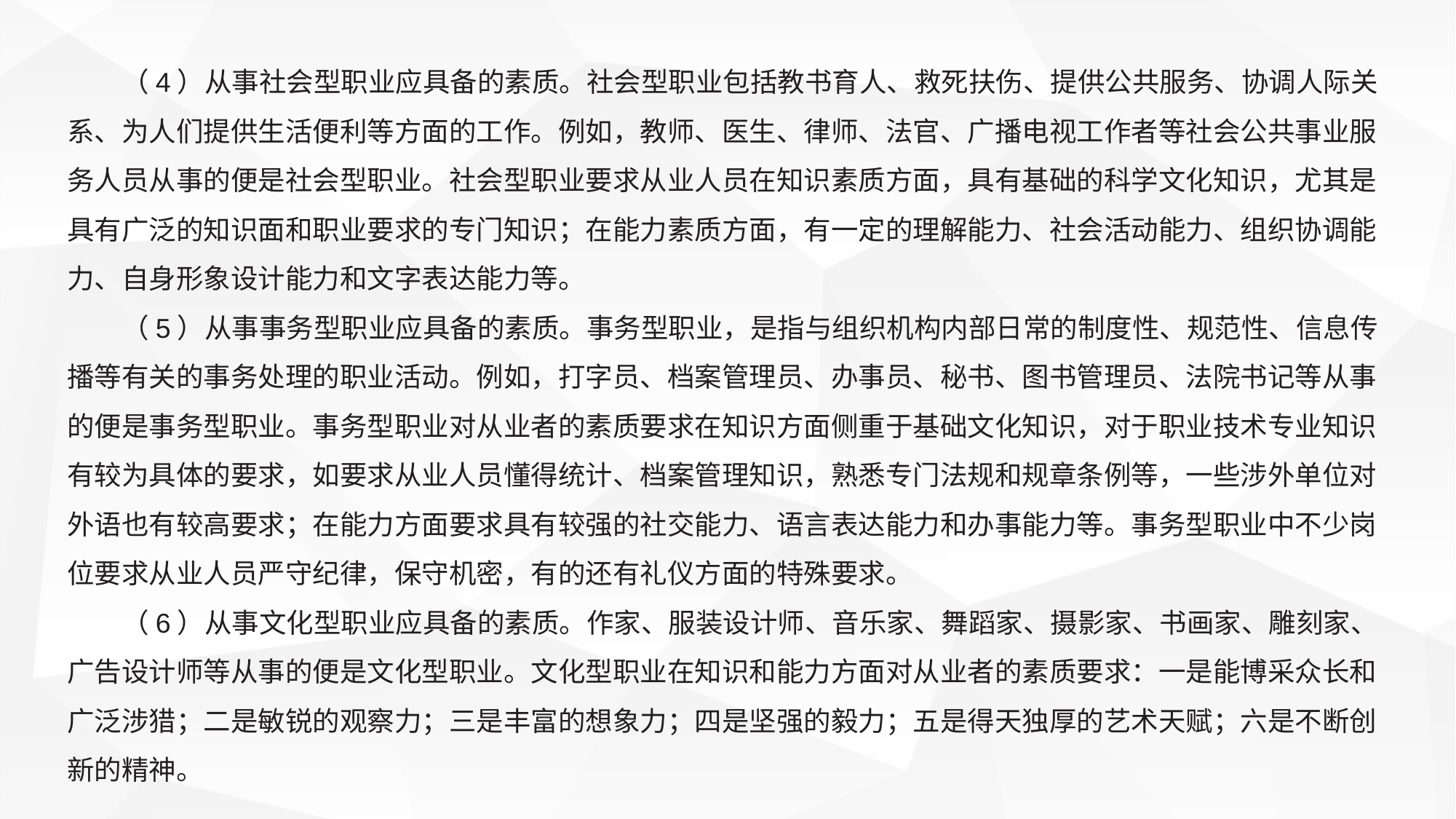

（4）从事社会型职业应具备的素质。社会型职业包括教书育人、救死扶伤、提供公共服务、协调人际关系、为人们提供生活便利等方面的工作。例如，教师、医生、律师、法官、广播电视工作者等社会公共事业服务人员从事的便是社会型职业。社会型职业要求从业人员在知识素质方面，具有基础的科学文化知识，尤其是具有广泛的知识面和职业要求的专门知识；在能力素质方面，有一定的理解能力、社会活动能力、组织协调能力、自身形象设计能力和文字表达能力等。
（5）从事事务型职业应具备的素质。事务型职业，是指与组织机构内部日常的制度性、规范性、信息传播等有关的事务处理的职业活动。例如，打字员、档案管理员、办事员、秘书、图书管理员、法院书记等从事的便是事务型职业。事务型职业对从业者的素质要求在知识方面侧重于基础文化知识，对于职业技术专业知识有较为具体的要求，如要求从业人员懂得统计、档案管理知识，熟悉专门法规和规章条例等，一些涉外单位对外语也有较高要求；在能力方面要求具有较强的社交能力、语言表达能力和办事能力等。事务型职业中不少岗位要求从业人员严守纪律，保守机密，有的还有礼仪方面的特殊要求。
（6）从事文化型职业应具备的素质。作家、服装设计师、音乐家、舞蹈家、摄影家、书画家、雕刻家、广告设计师等从事的便是文化型职业。文化型职业在知识和能力方面对从业者的素质要求：一是能博采众长和广泛涉猎；二是敏锐的观察力；三是丰富的想象力；四是坚强的毅力；五是得天独厚的艺术天赋；六是不断创新的精神。